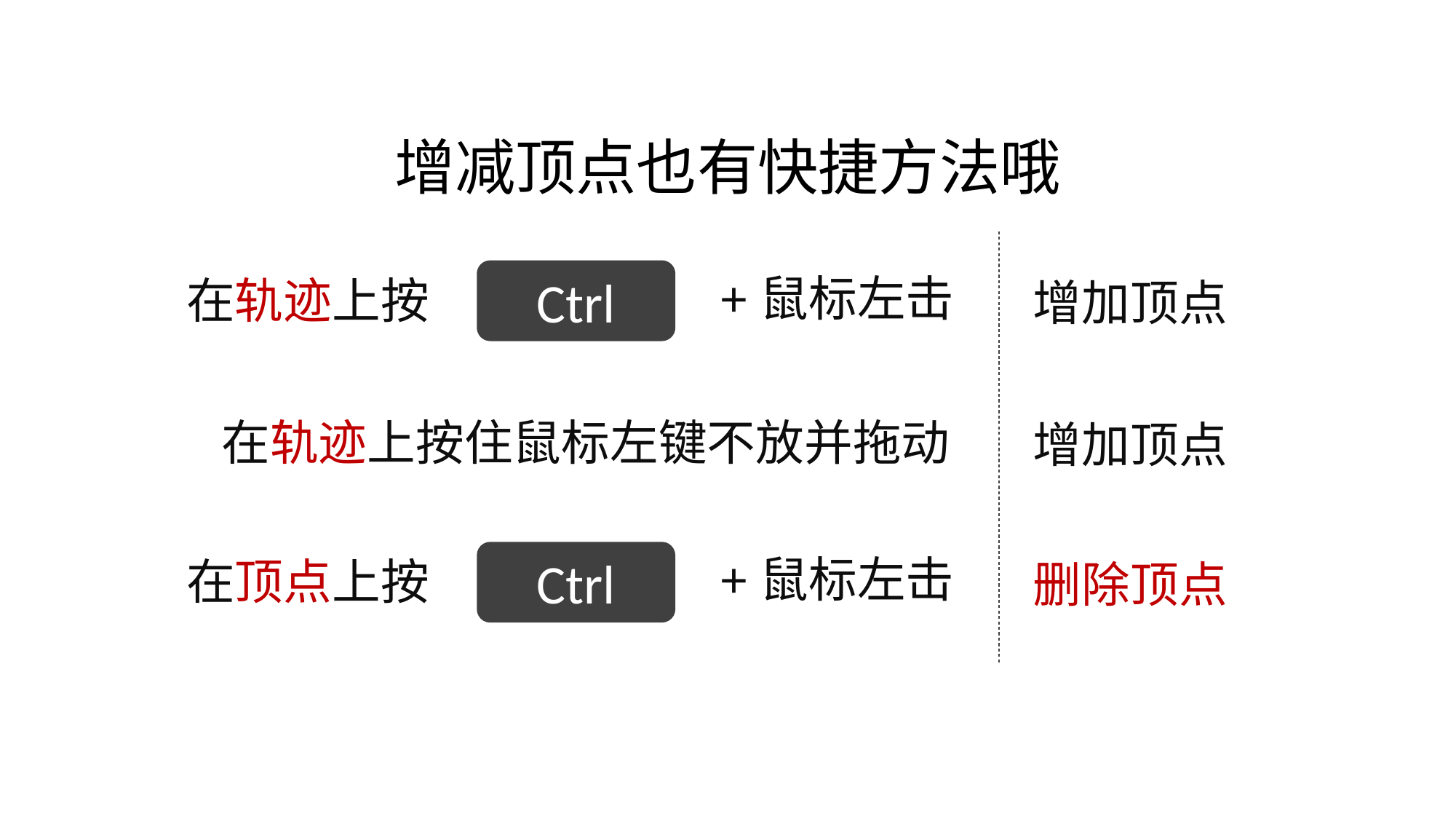

增减顶点也有快捷方法哦
Ctrl
+鼠标左击
在轨迹上按
增加顶点
在轨迹上按住鼠标左键不放并拖动
增加顶点
Ctrl
+鼠标左击
在顶点上按
删除顶点